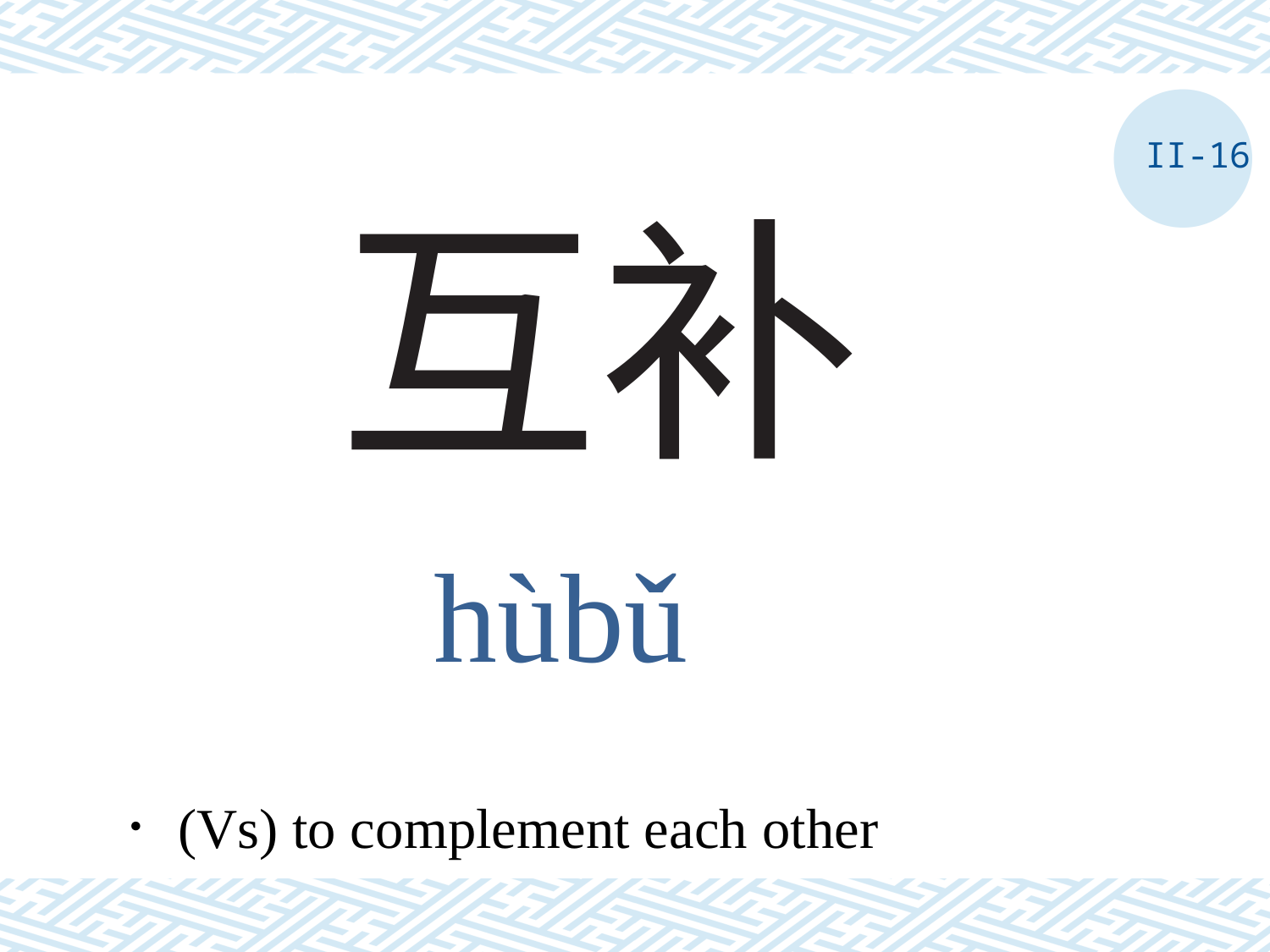

II-16

# 互补
hùbǔ
．(Vs) to complement each other